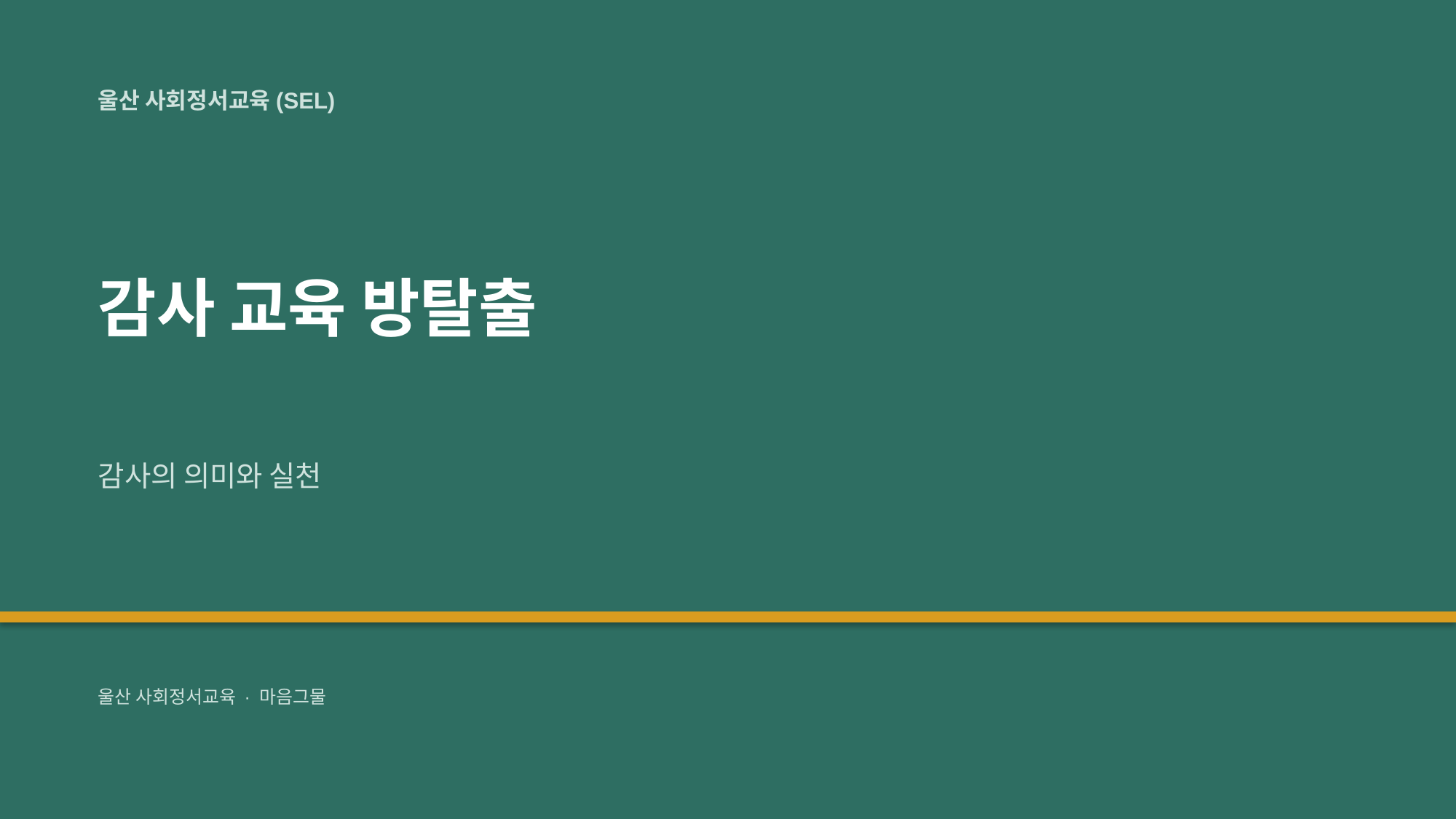

울산 사회정서교육(SEL)
감사 교육 방탈출
감사의 의미와 실천

울산 사회정서교육 · 마음그물